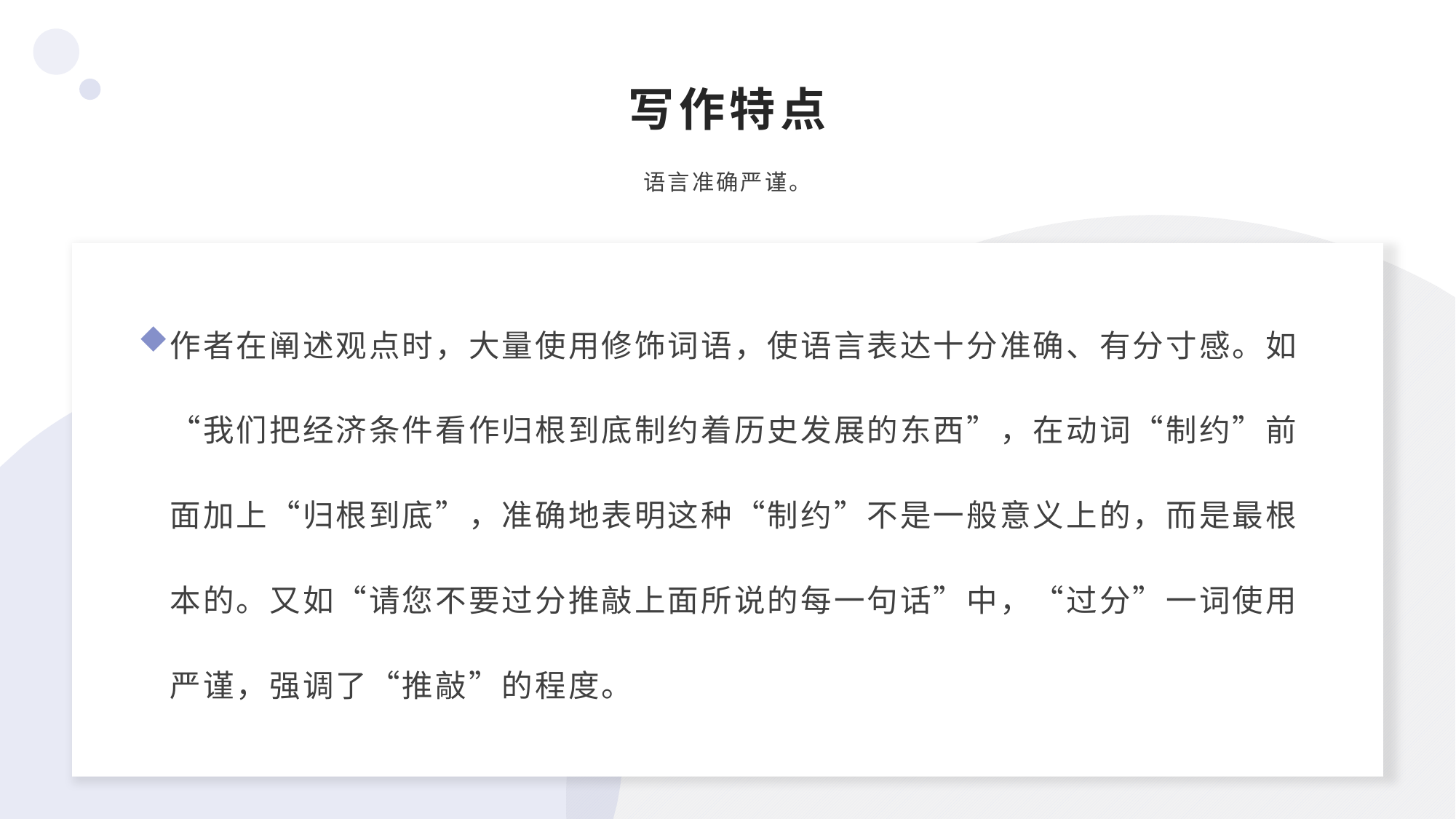

写作特点

语言准确严谨。

作者在阐述观点时，大量使用修饰词语，使语言表达十分准确、有分寸感。如“我们把经济条件看作归根到底制约着历史发展的东西”，在动词“制约”前面加上“归根到底”，准确地表明这种“制约”不是一般意义上的，而是最根本的。又如“请您不要过分推敲上面所说的每一句话”中，“过分”一词使用严谨，强调了“推敲”的程度。